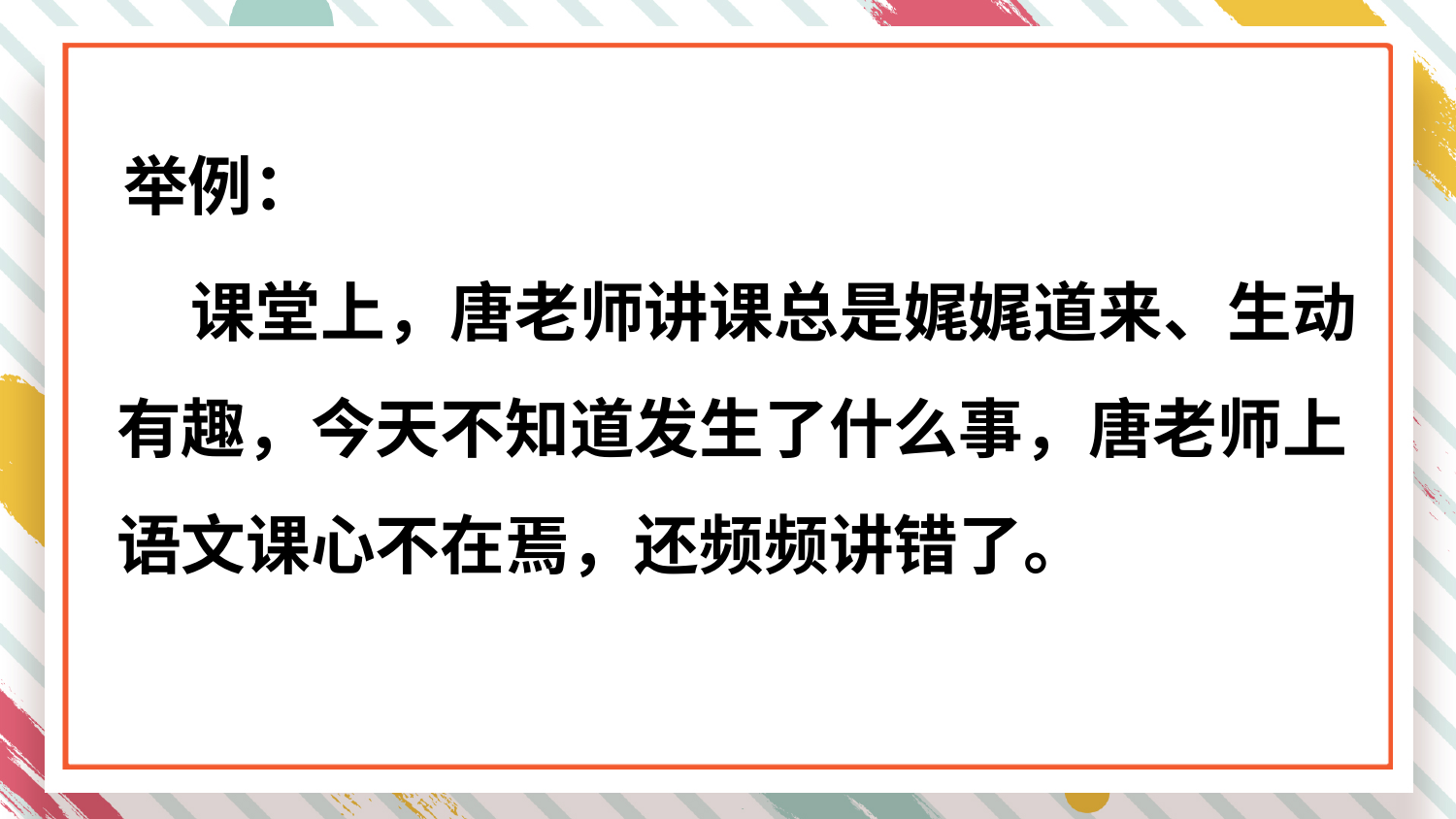

举例：
    课堂上，唐老师讲课总是娓娓道来、生动有趣，今天不知道发生了什么事，唐老师上语文课心不在焉，还频频讲错了。